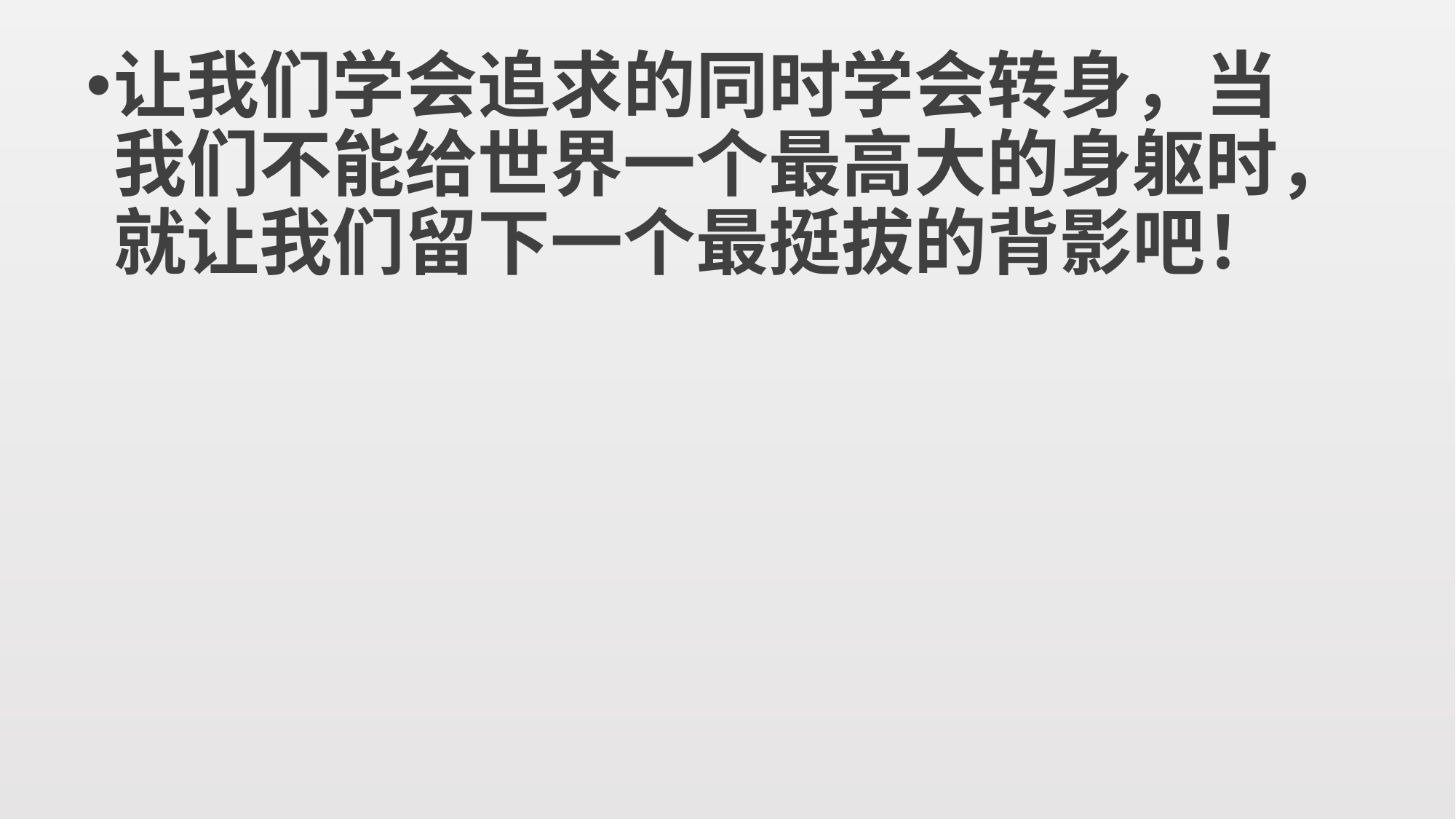

让我们学会追求的同时学会转身，当我们不能给世界一个最高大的身躯时，就让我们留下一个最挺拔的背影吧！